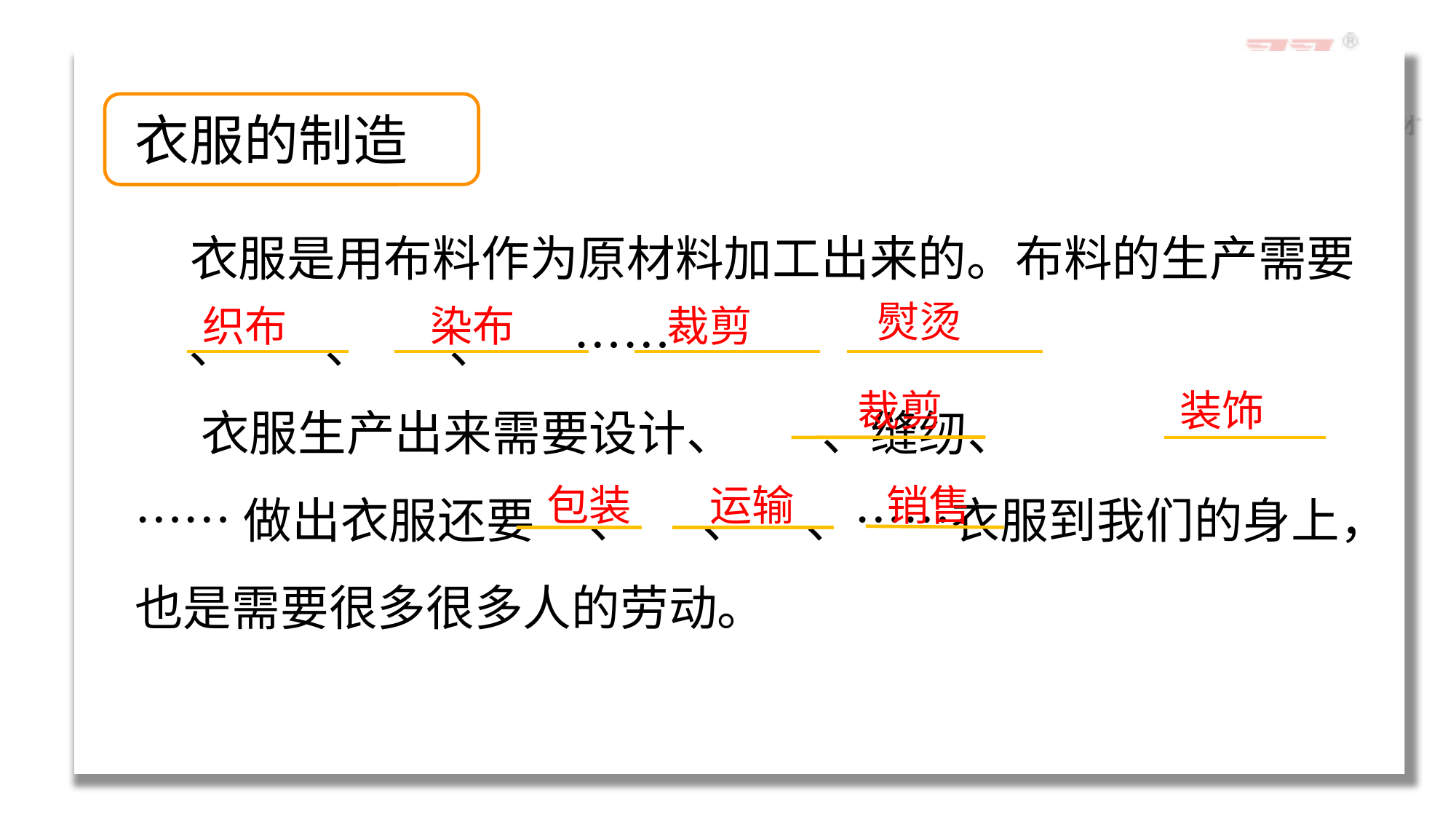

衣服的制造

    衣服是用布料作为原材料加工出来的。布料的生产需要       、        、       、       ……
     衣服生产出来需要设计、        、缝纫、
……做出衣服还要     、      、     、……衣服到我们的身上，也是需要很多很多人的劳动。
熨烫
织布
染布
裁剪
裁剪
装饰
包装
运输
销售